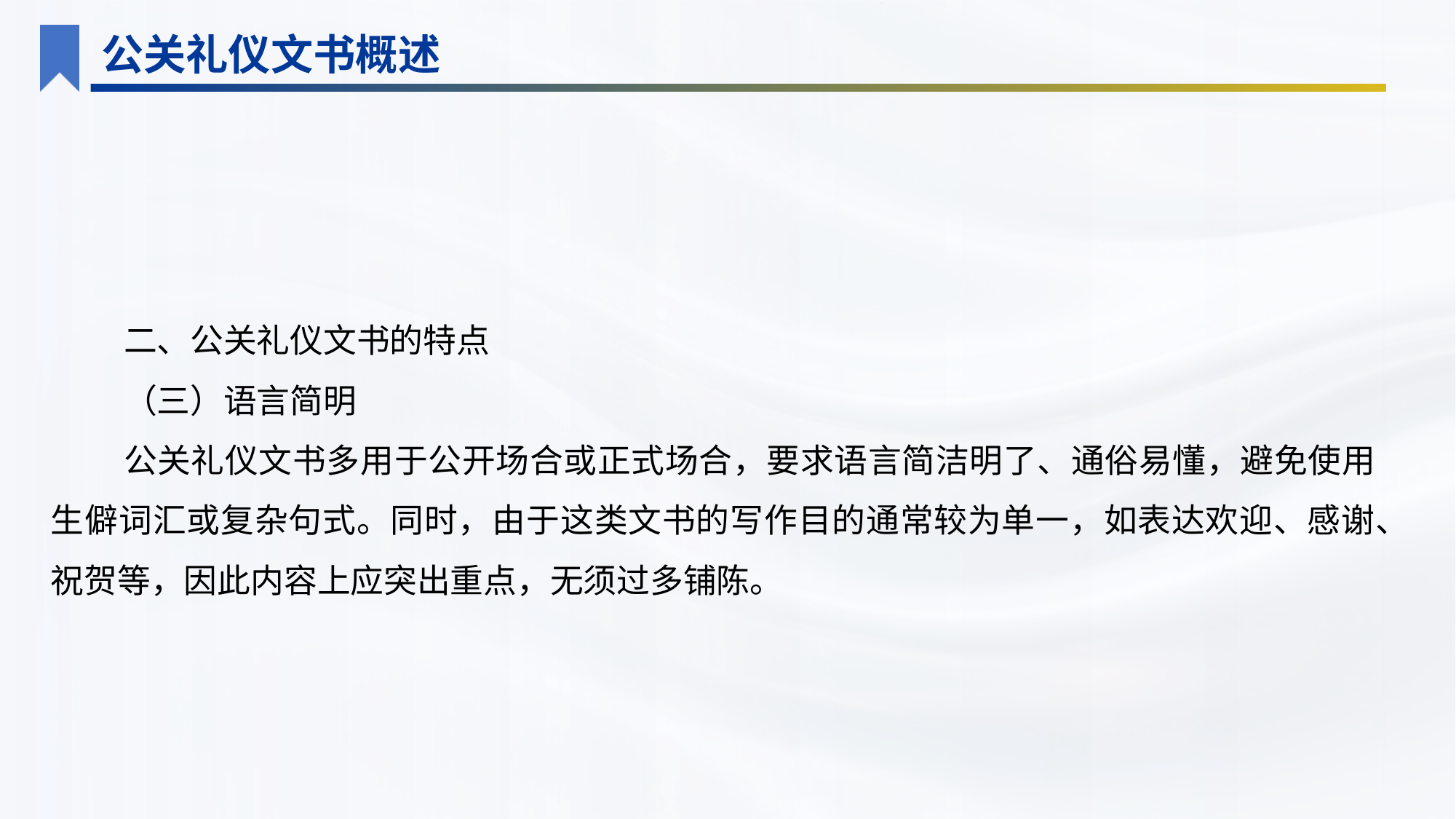

公关礼仪文书概述
二、公关礼仪文书的特点
（三）语言简明
公关礼仪文书多用于公开场合或正式场合，要求语言简洁明了、通俗易懂，避免使用生僻词汇或复杂句式。同时，由于这类文书的写作目的通常较为单一，如表达欢迎、感谢、祝贺等，因此内容上应突出重点，无须过多铺陈。